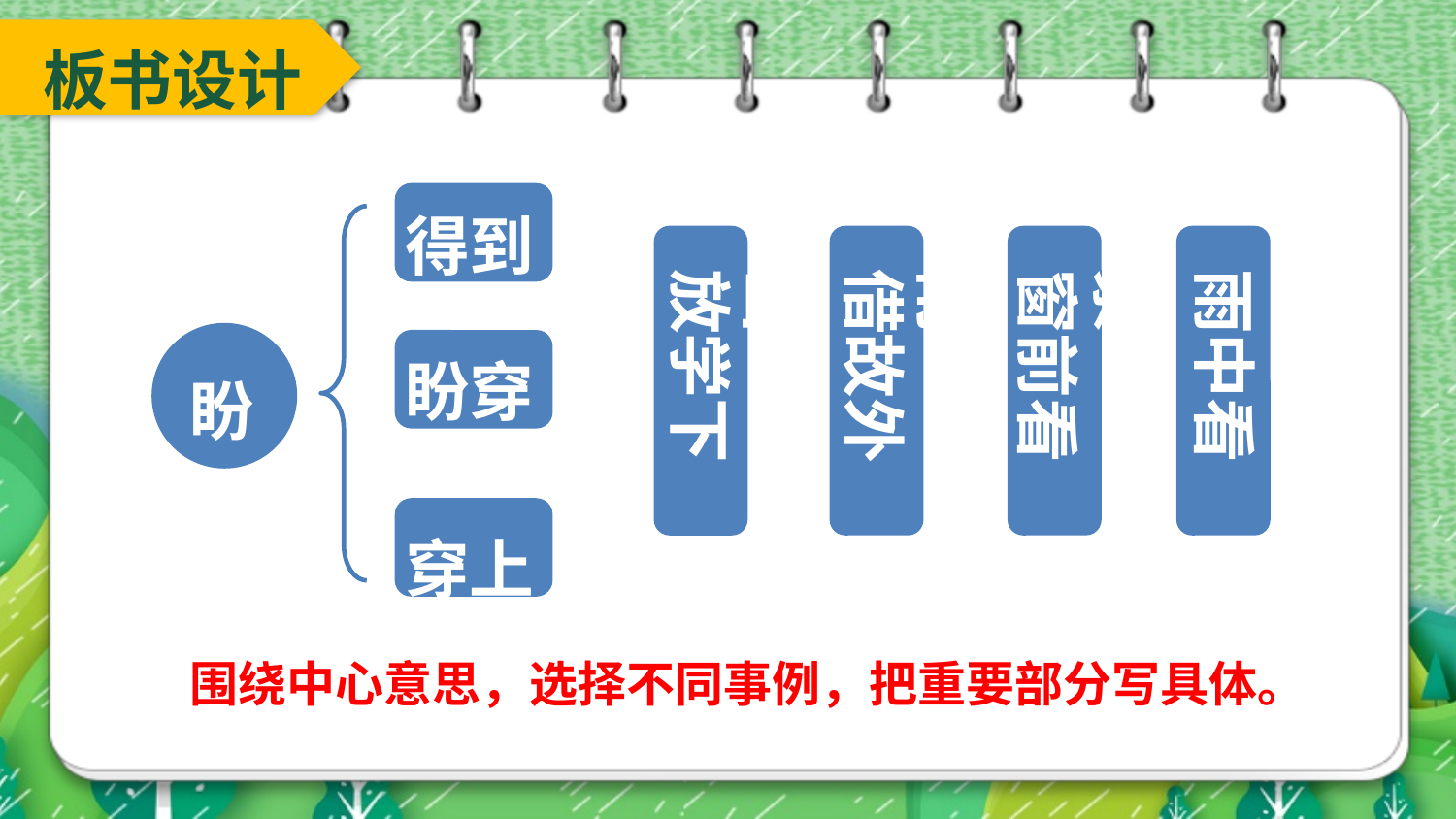

板书设计
得到

放学下雨
借故外出
窗前看雨
雨中看景
盼穿

盼
穿上

围绕中心意思，选择不同事例，把重要部分写具体。